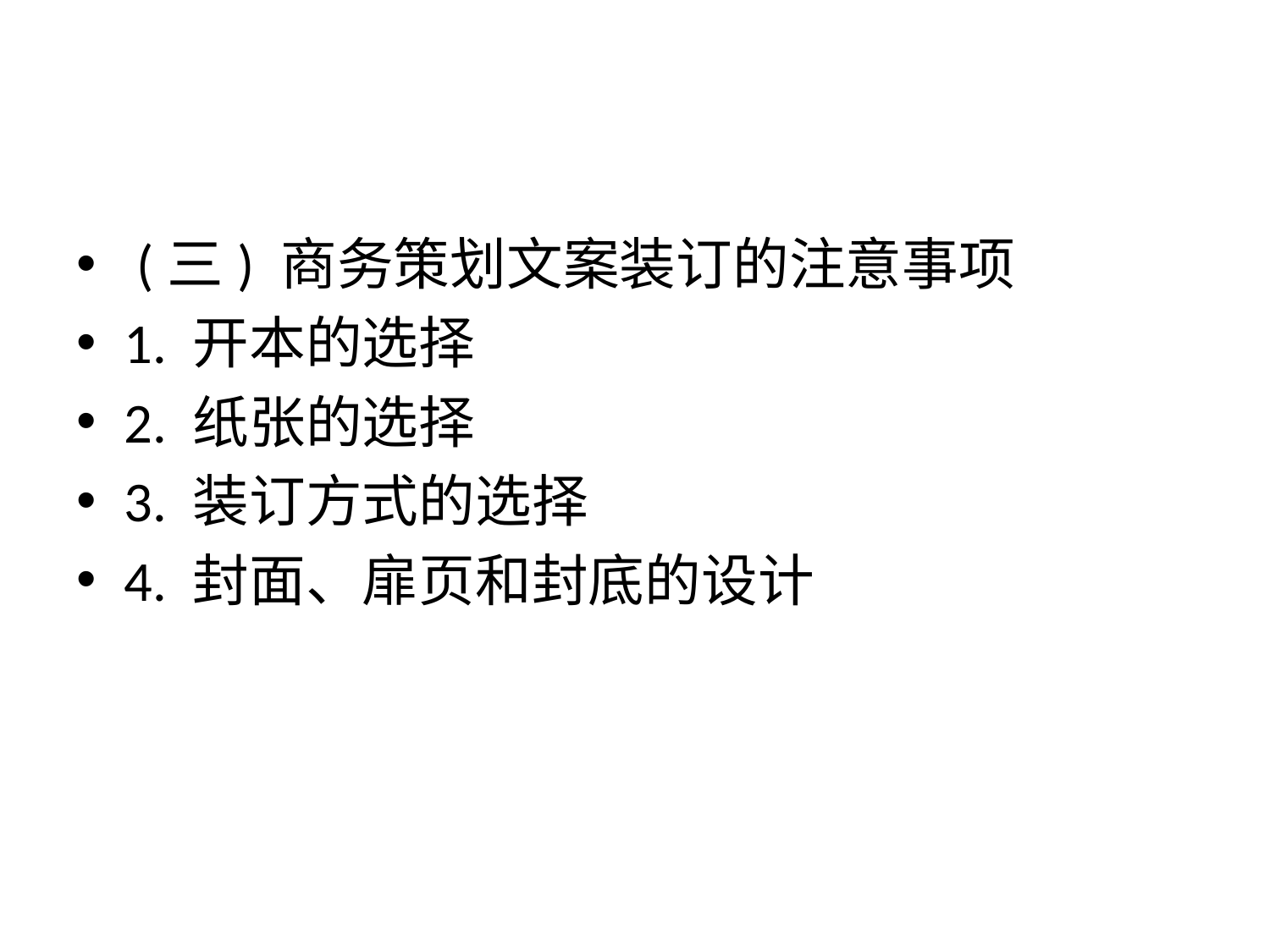

#
 (三) 商务策划文案装订的注意事项
1. 开本的选择
2. 纸张的选择
3. 装订方式的选择
4. 封面、扉页和封底的设计